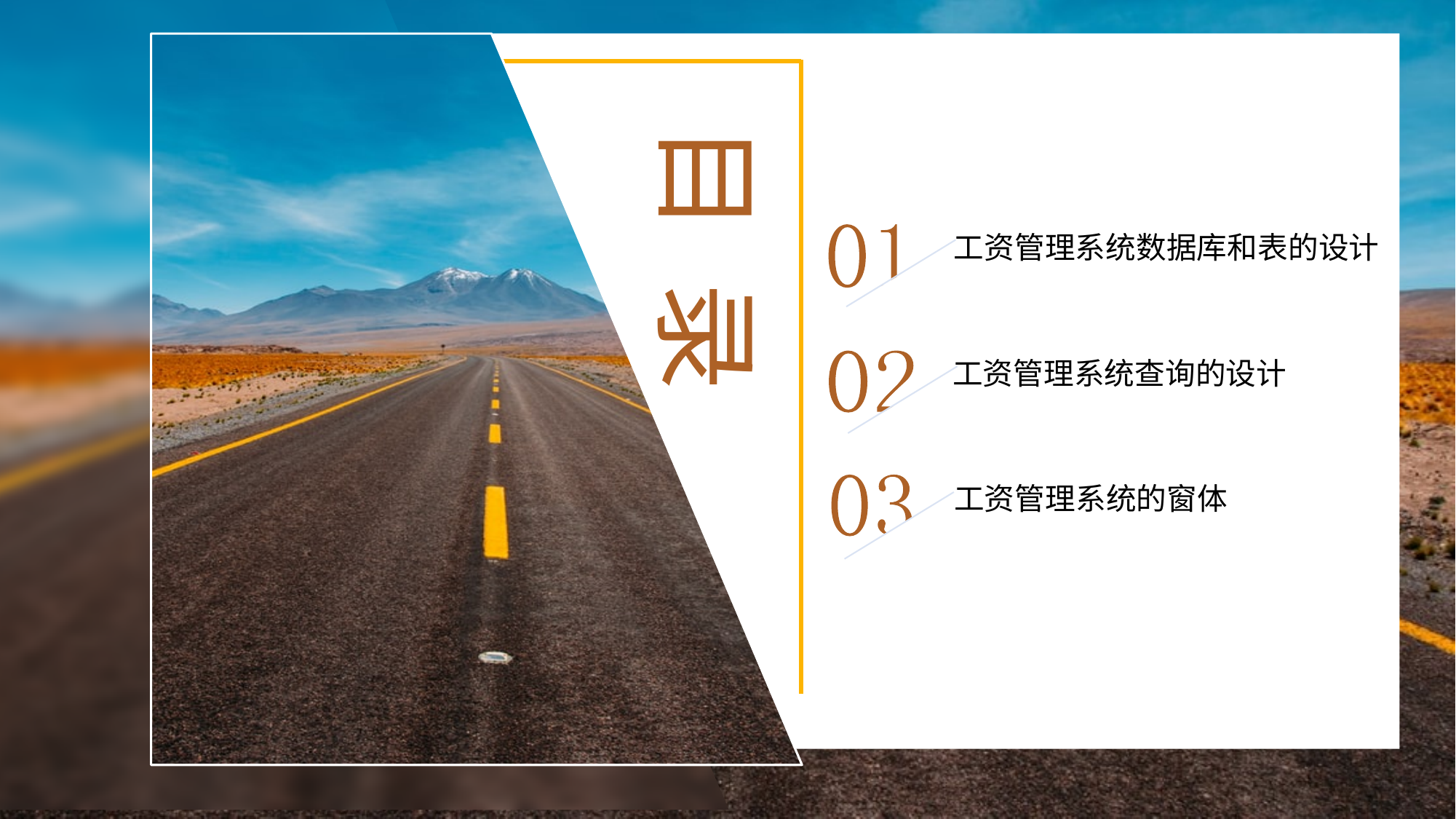

工资管理系统数据库和表的设计

工资管理系统查询的设计

工资管理系统的窗体